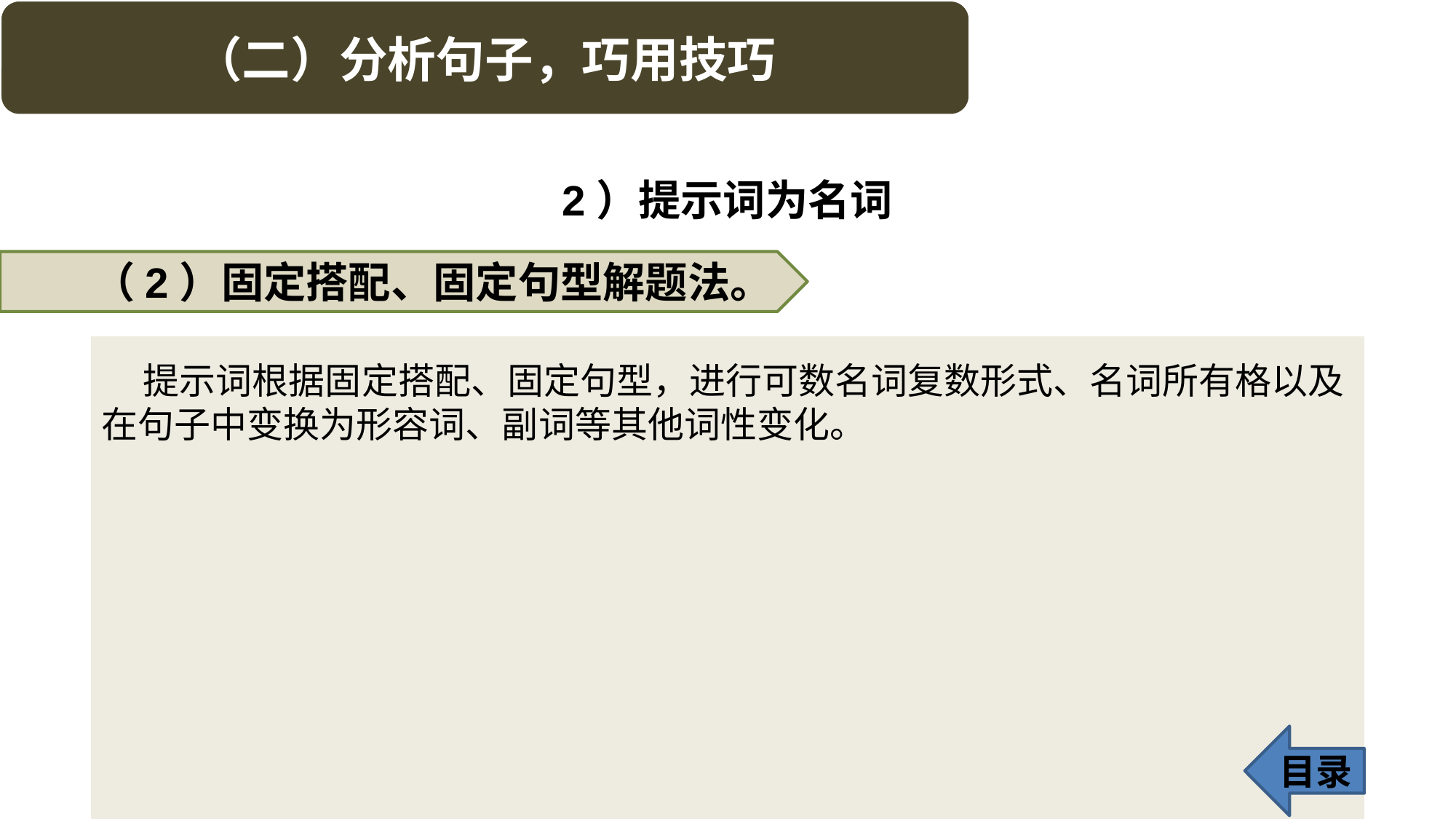

（二）分析句子，巧用技巧
2）提示词为名词
（2）固定搭配、固定句型解题法。

    提示词根据固定搭配、固定句型，进行可数名词复数形式、名词所有格以及在句子中变换为形容词、副词等其他词性变化。
目录
26